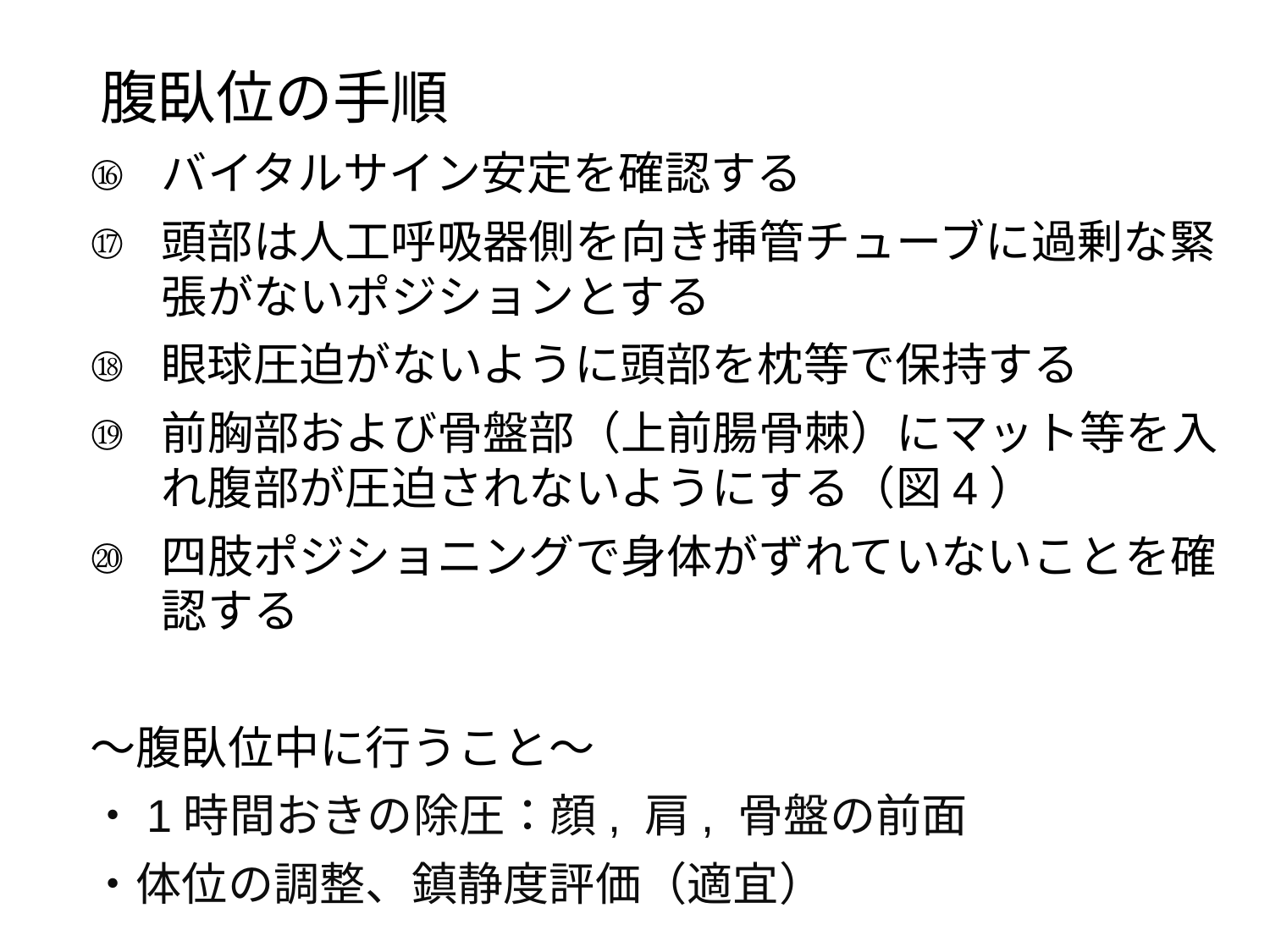

# 腹臥位の手順
バイタルサイン安定を確認する
頭部は人工呼吸器側を向き挿管チューブに過剰な緊張がないポジションとする
眼球圧迫がないように頭部を枕等で保持する
前胸部および骨盤部（上前腸骨棘）にマット等を入れ腹部が圧迫されないようにする（図4）
四肢ポジショニングで身体がずれていないことを確認する

～腹臥位中に行うこと～
・1時間おきの除圧：顔, 肩, 骨盤の前面
・体位の調整、鎮静度評価（適宜）